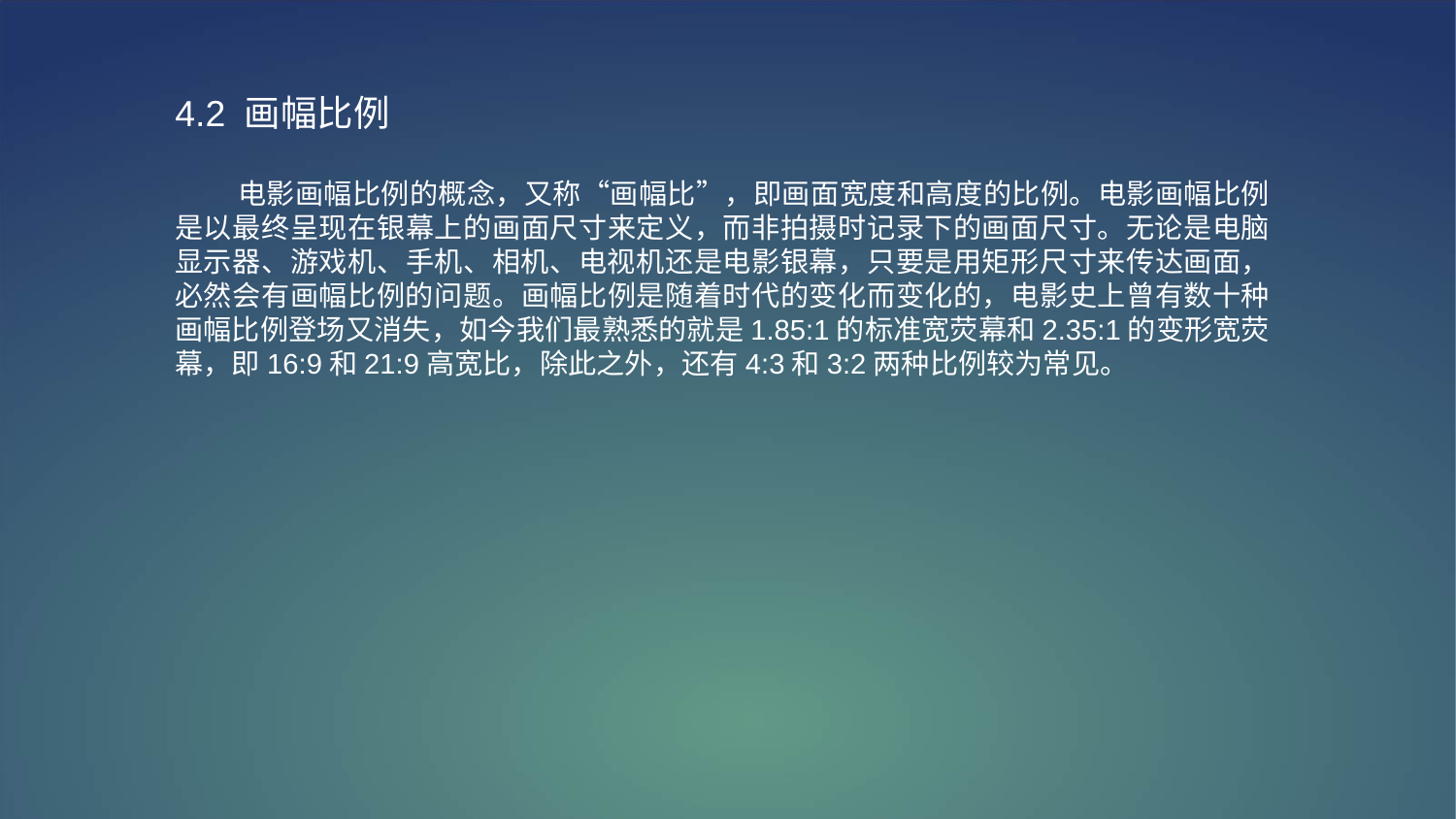

4.2 画幅比例
  电影画幅比例的概念，又称“画幅比”，即画面宽度和高度的比例。电影画幅比例是以最终呈现在银幕上的画面尺寸来定义，而非拍摄时记录下的画面尺寸。无论是电脑显示器、游戏机、手机、相机、电视机还是电影银幕，只要是用矩形尺寸来传达画面，必然会有画幅比例的问题。画幅比例是随着时代的变化而变化的，电影史上曾有数十种画幅比例登场又消失，如今我们最熟悉的就是1.85:1的标准宽荧幕和2.35:1的变形宽荧幕，即16:9和21:9高宽比，除此之外，还有4:3和3:2两种比例较为常见。